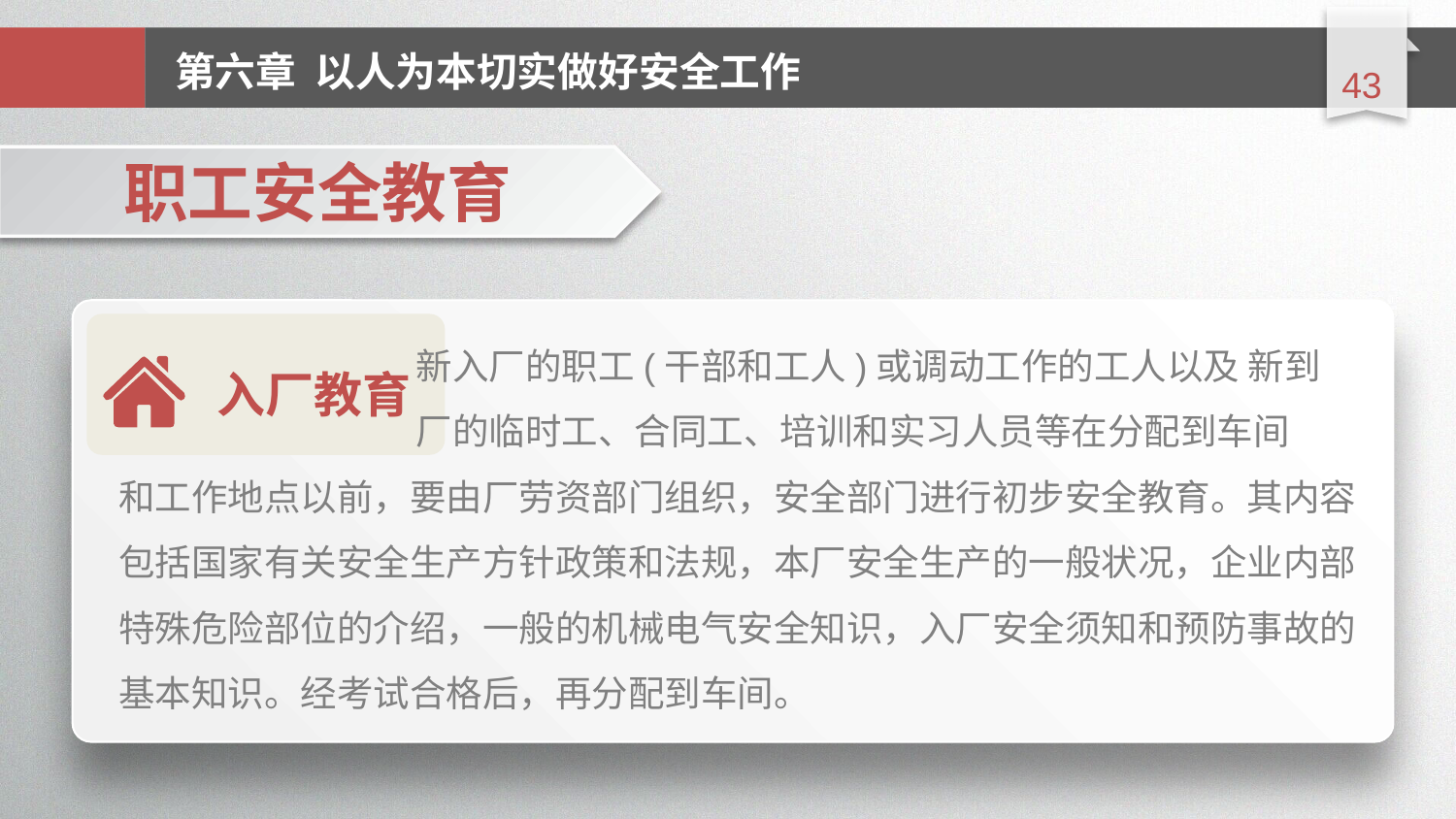

延时符
第六章  以人为本切实做好安全工作
职工安全教育

                                   新入厂的职工(干部和工人)或调动工作的工人以及 新到
                                   厂的临时工、合同工、培训和实习人员等在分配到车间
和工作地点以前，要由厂劳资部门组织，安全部门进行初步安全教育。其内容包括国家有关安全生产方针政策和法规，本厂安全生产的一般状况，企业内部特殊危险部位的介绍，一般的机械电气安全知识，入厂安全须知和预防事故的基本知识。经考试合格后，再分配到车间。

入厂教育